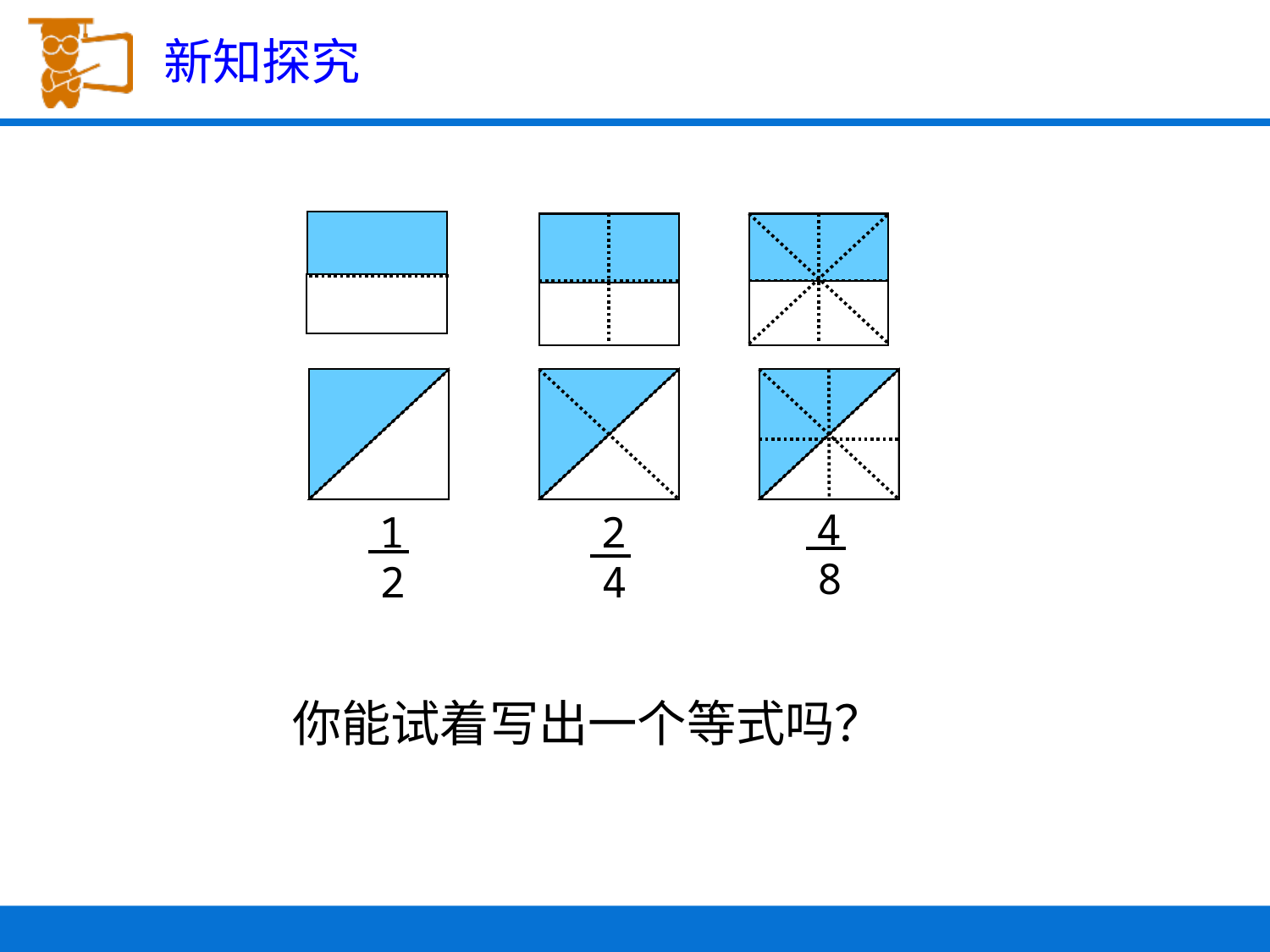

新知探究

4
8
1
2
2
4
你能试着写出一个等式吗？